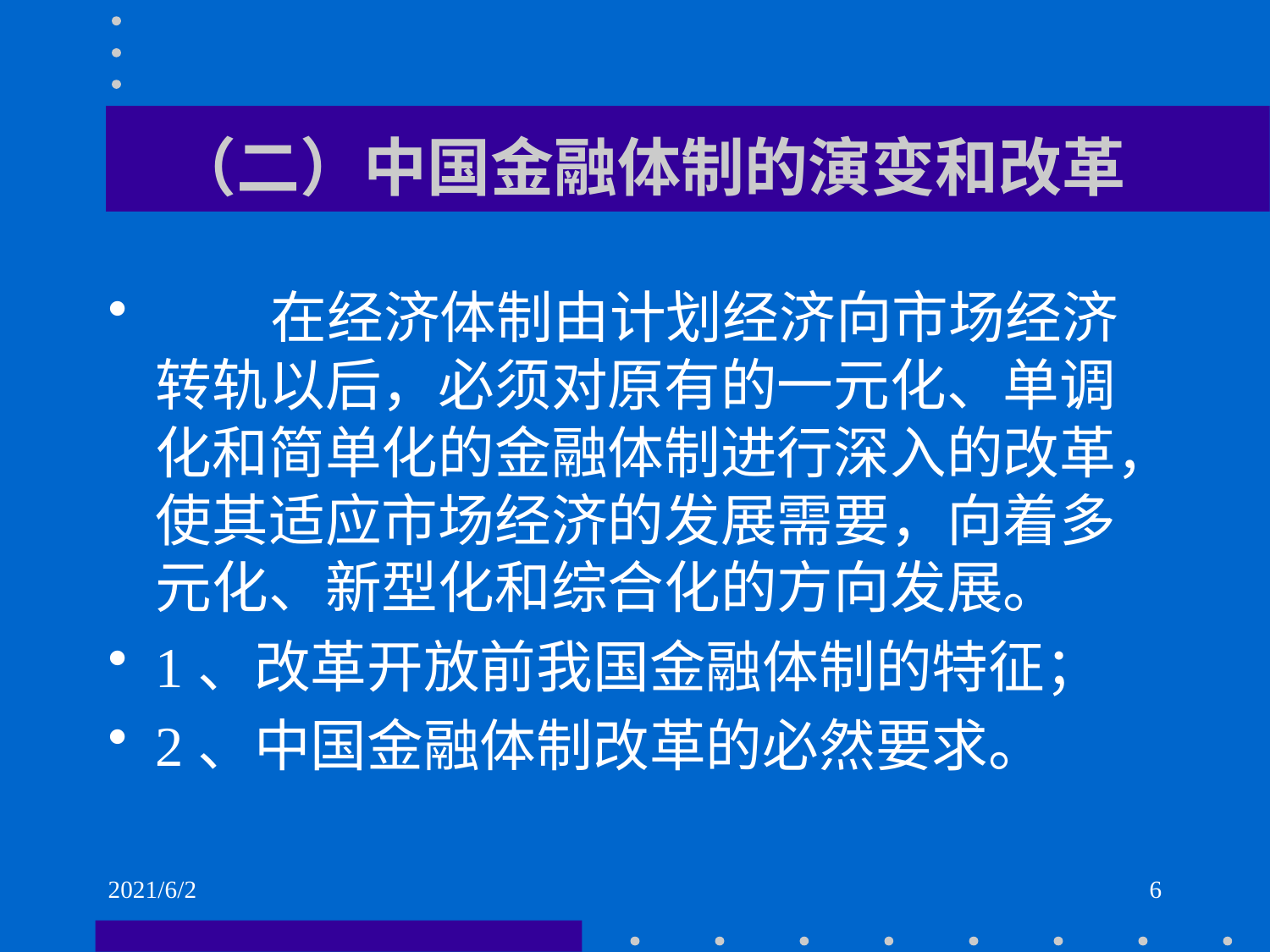

# （二）中国金融体制的演变和改革
        在经济体制由计划经济向市场经济转轨以后，必须对原有的一元化、单调化和简单化的金融体制进行深入的改革，使其适应市场经济的发展需要，向着多元化、新型化和综合化的方向发展。
1、改革开放前我国金融体制的特征；
2、中国金融体制改革的必然要求。
2021/6/2
6